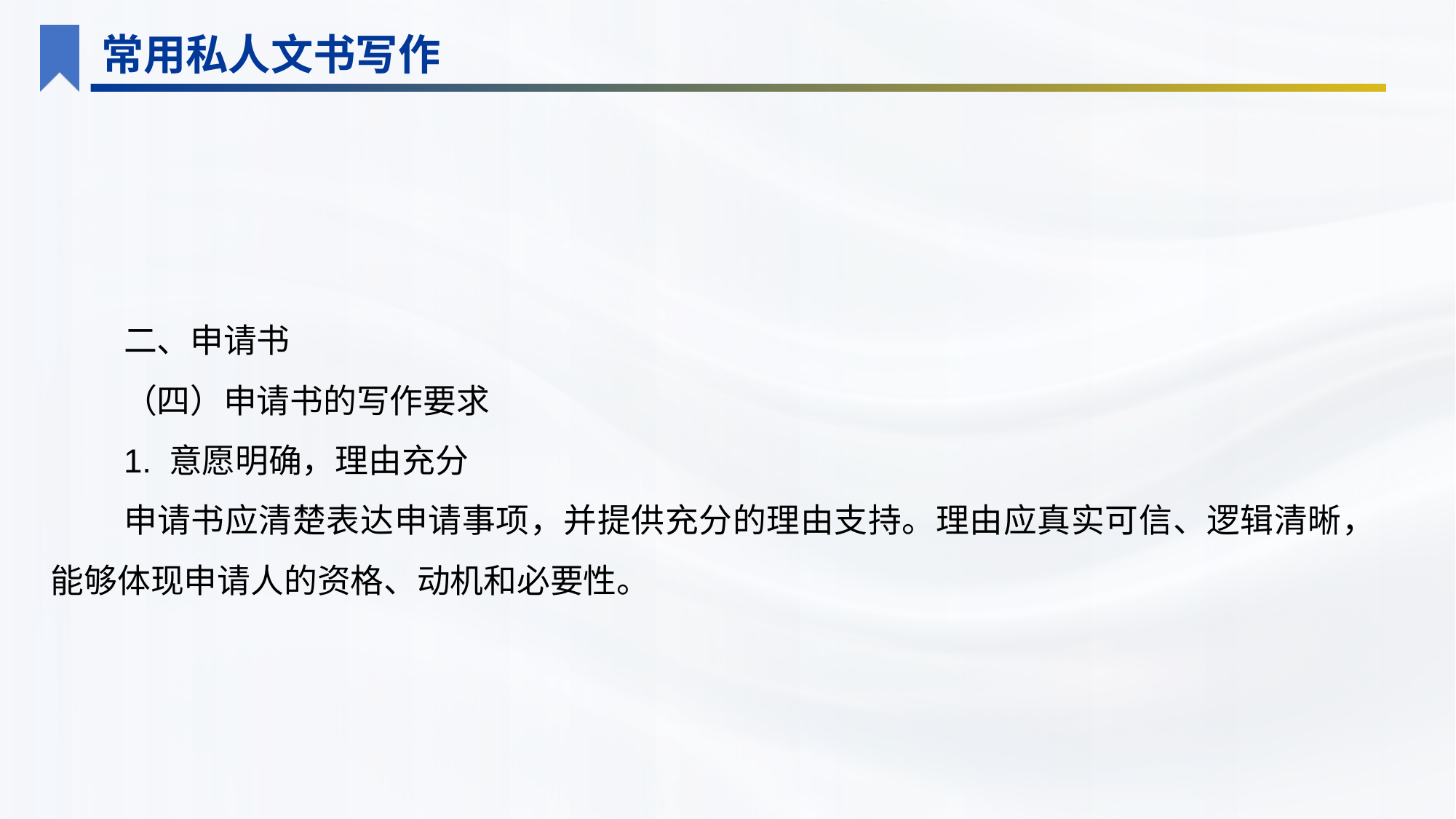

常用私人文书写作
二、申请书
（四）申请书的写作要求
1. 意愿明确，理由充分
申请书应清楚表达申请事项，并提供充分的理由支持。理由应真实可信、逻辑清晰，能够体现申请人的资格、动机和必要性。